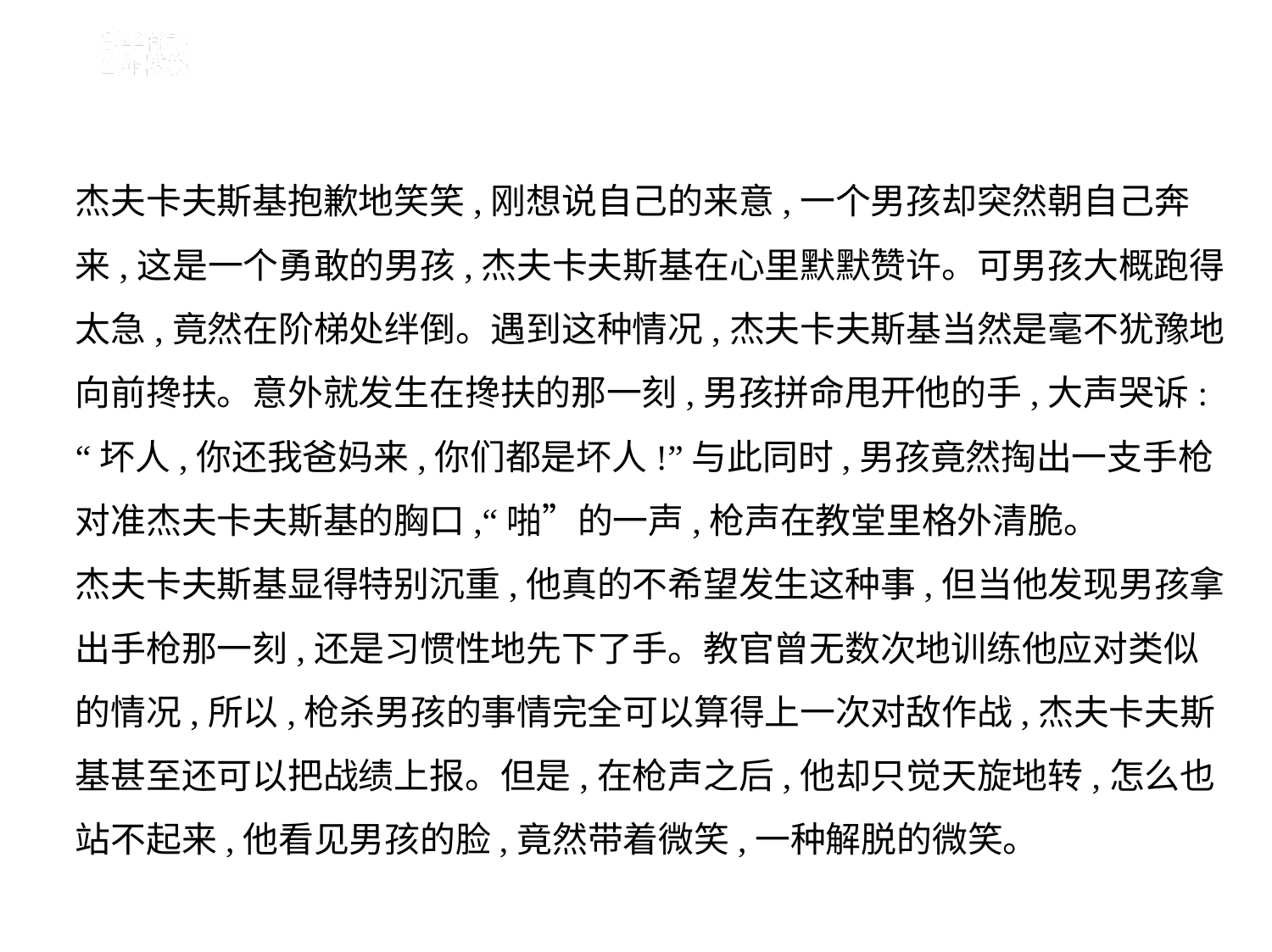

杰夫卡夫斯基抱歉地笑笑,刚想说自己的来意,一个男孩却突然朝自己奔
来,这是一个勇敢的男孩,杰夫卡夫斯基在心里默默赞许。可男孩大概跑得
太急,竟然在阶梯处绊倒。遇到这种情况,杰夫卡夫斯基当然是毫不犹豫地
向前搀扶。意外就发生在搀扶的那一刻,男孩拼命甩开他的手,大声哭诉:
“坏人,你还我爸妈来,你们都是坏人!”与此同时,男孩竟然掏出一支手枪
对准杰夫卡夫斯基的胸口,“啪”的一声,枪声在教堂里格外清脆。
杰夫卡夫斯基显得特别沉重,他真的不希望发生这种事,但当他发现男孩拿
出手枪那一刻,还是习惯性地先下了手。教官曾无数次地训练他应对类似
的情况,所以,枪杀男孩的事情完全可以算得上一次对敌作战,杰夫卡夫斯
基甚至还可以把战绩上报。但是,在枪声之后,他却只觉天旋地转,怎么也
站不起来,他看见男孩的脸,竟然带着微笑,一种解脱的微笑。